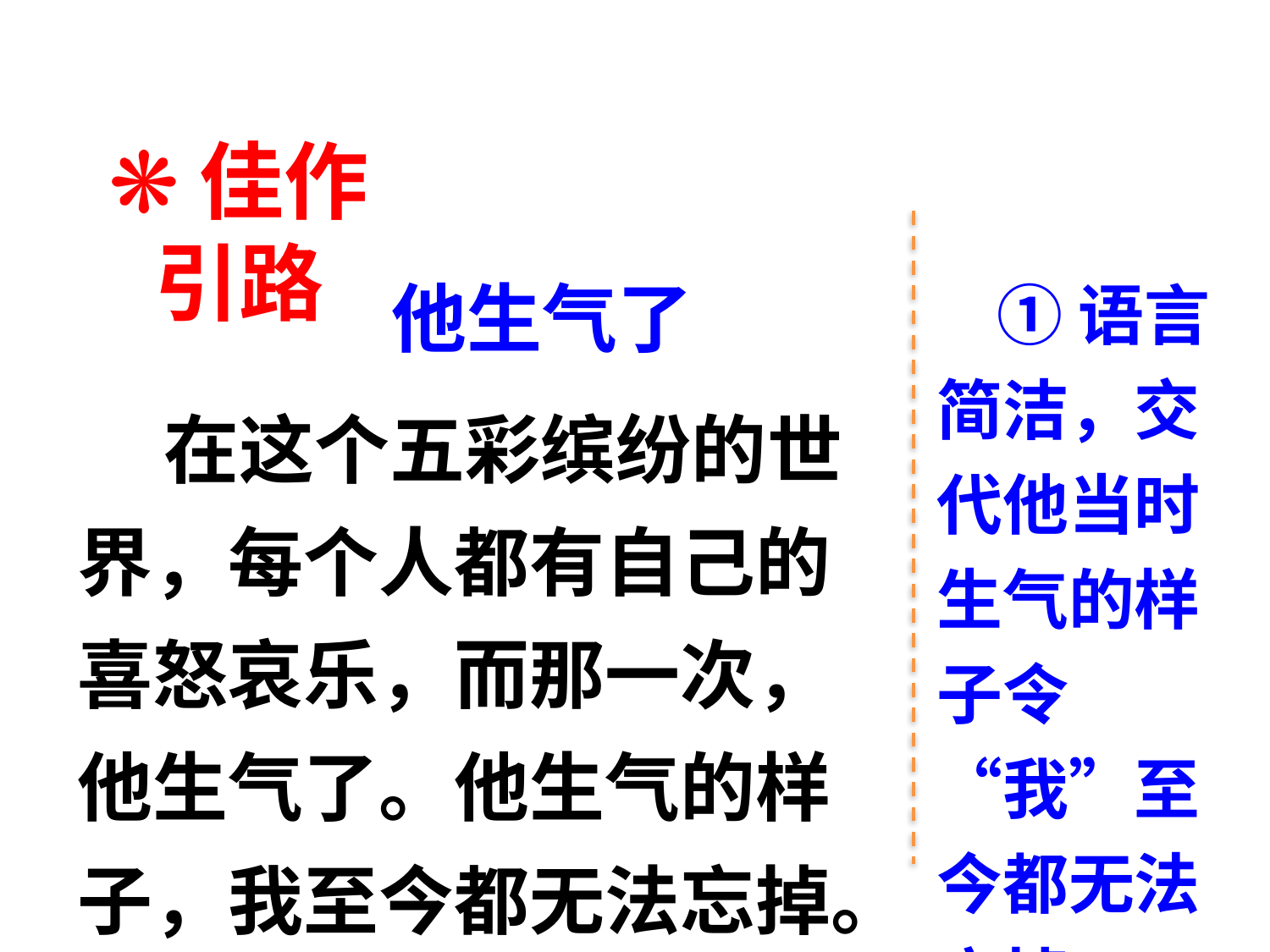

❋佳作引路
    ①语言简洁，交代他当时生气的样子令“我”至今都无法忘掉。
他生气了
    在这个五彩缤纷的世界，每个人都有自己的喜怒哀乐，而那一次，他生气了。他生气的样子，我至今都无法忘掉。①